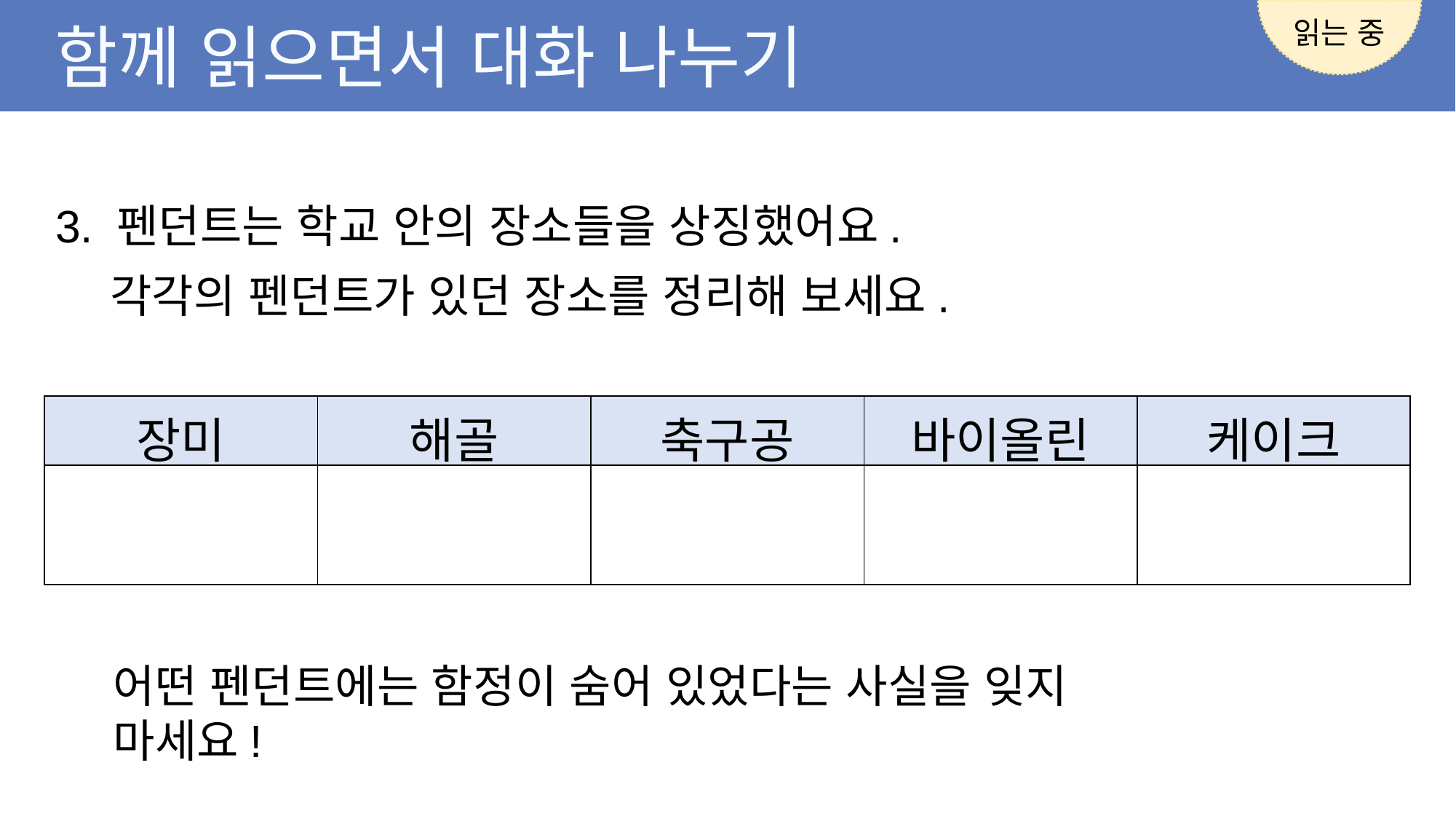

읽는 중

함께 읽으면서 대화 나누기
3. 펜던트는 학교 안의 장소들을 상징했어요.
각각의 펜던트가 있던 장소를 정리해 보세요.
| 장미 | 해골 | 축구공 | 바이올린 | 케이크 |
| --- | --- | --- | --- | --- |
|  |  |  |  |  |
어떤 펜던트에는 함정이 숨어 있었다는 사실을 잊지 마세요!